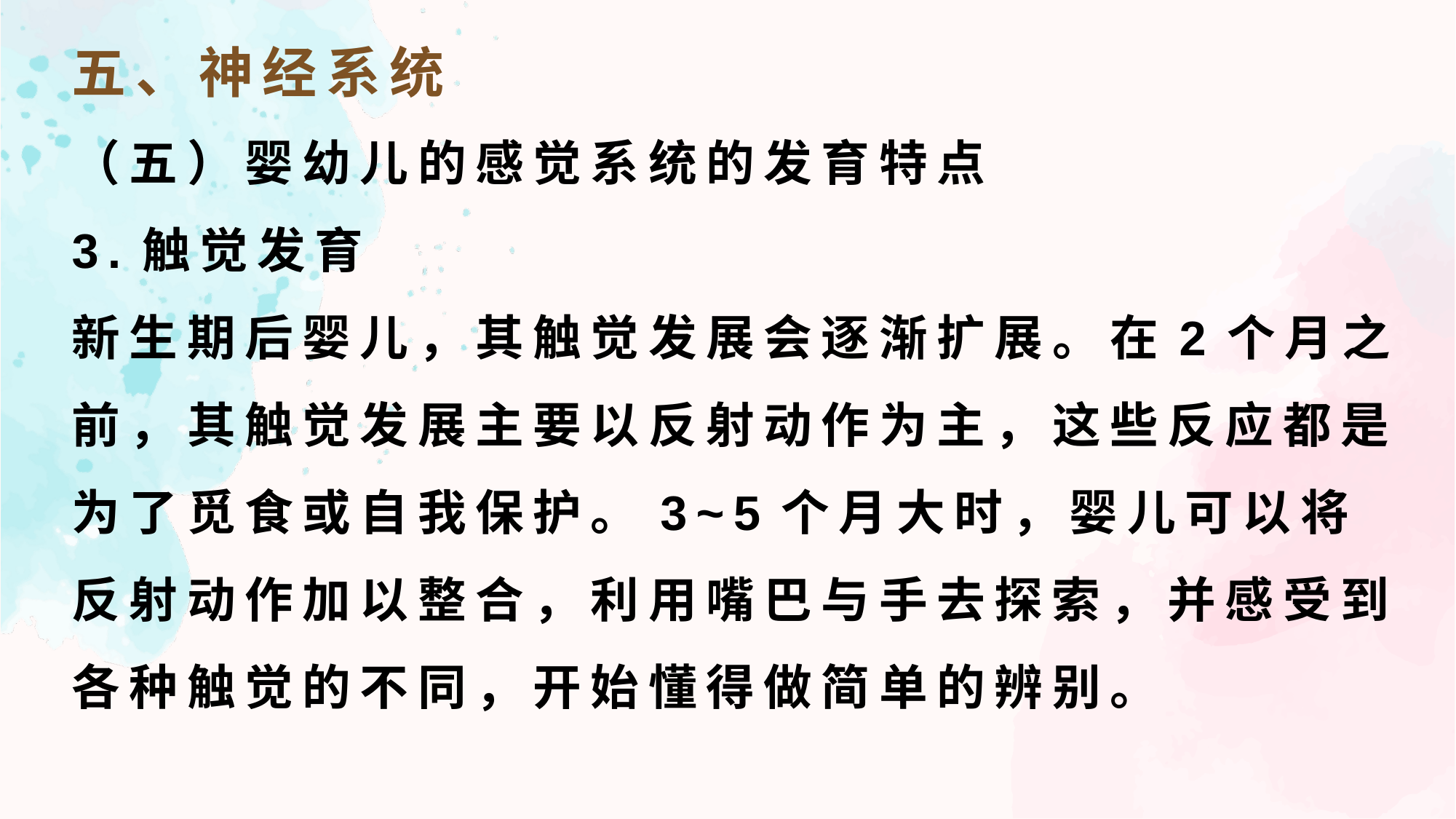

五、神经系统
（五）婴幼儿的感觉系统的发育特点
3.触觉发育
新生期后婴儿，其触觉发展会逐渐扩展。在2个月之前，其触觉发展主要以反射动作为主，这些反应都是为了觅食或自我保护。3~5个月大时，婴儿可以将反射动作加以整合，利用嘴巴与手去探索，并感受到各种触觉的不同，开始懂得做简单的辨别。